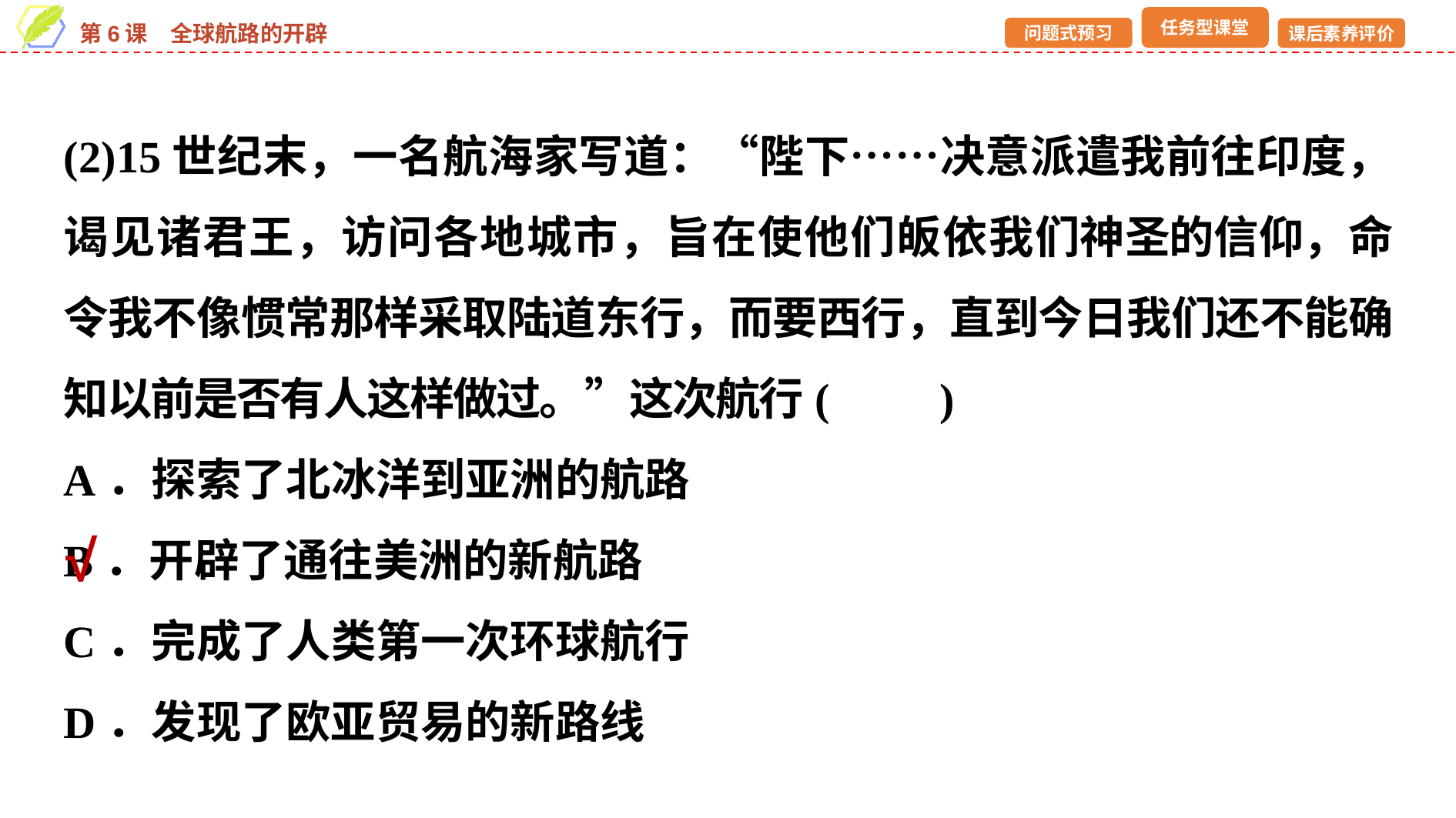

(2)15世纪末，一名航海家写道：“陛下……决意派遣我前往印度，谒见诸君王，访问各地城市，旨在使他们皈依我们神圣的信仰，命令我不像惯常那样采取陆道东行，而要西行，直到今日我们还不能确知以前是否有人这样做过。”这次航行(　　)
A．探索了北冰洋到亚洲的航路
B．开辟了通往美洲的新航路
C．完成了人类第一次环球航行
D．发现了欧亚贸易的新路线
√